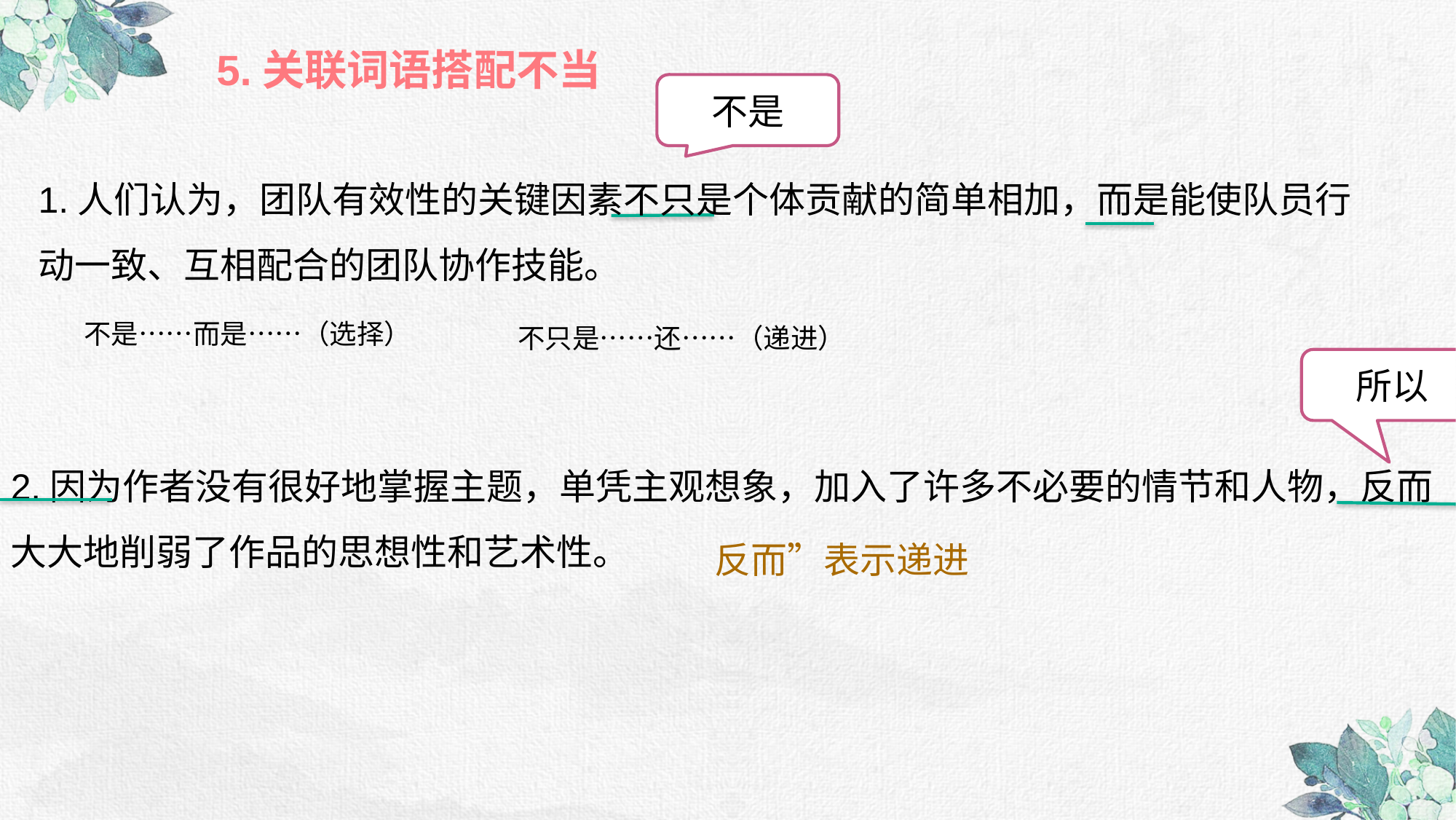

5.关联词语搭配不当
不是
1.人们认为，团队有效性的关键因素不只是个体贡献的简单相加，而是能使队员行动一致、互相配合的团队协作技能。

不是……而是……（选择）
不只是……还……（递进）
所以
2.因为作者没有很好地掌握主题，单凭主观想象，加入了许多不必要的情节和人物，反而大大地削弱了作品的思想性和艺术性。

反而”表示递进